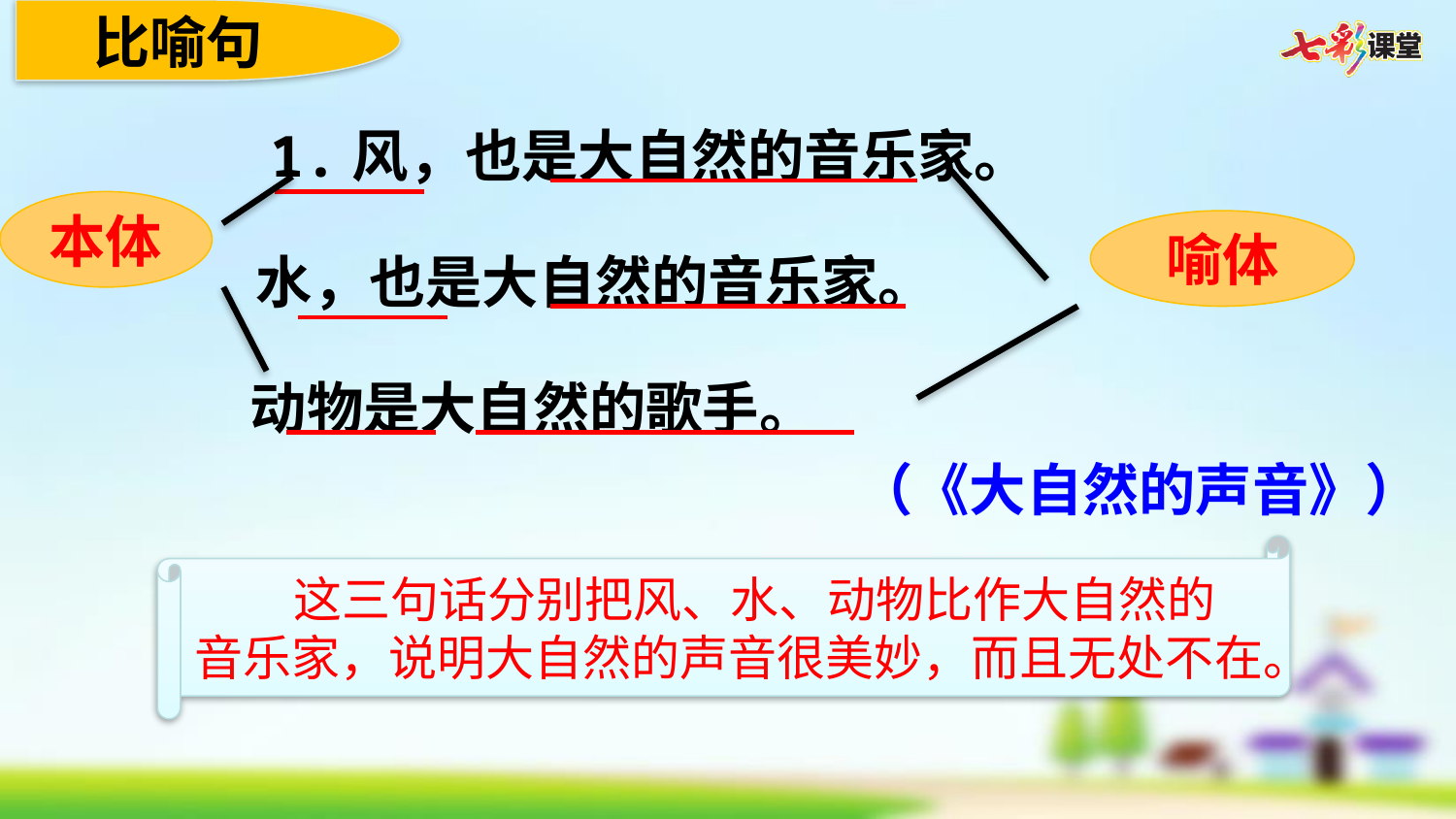

比喻句
    1.风，也是大自然的音乐家。
本体
喻体
    水，也是大自然的音乐家。
    动物是大自然的歌手。
（《大自然的声音》）
        这三句话分别把风、水、动物比作大自然的音乐家，说明大自然的声音很美妙，而且无处不在。